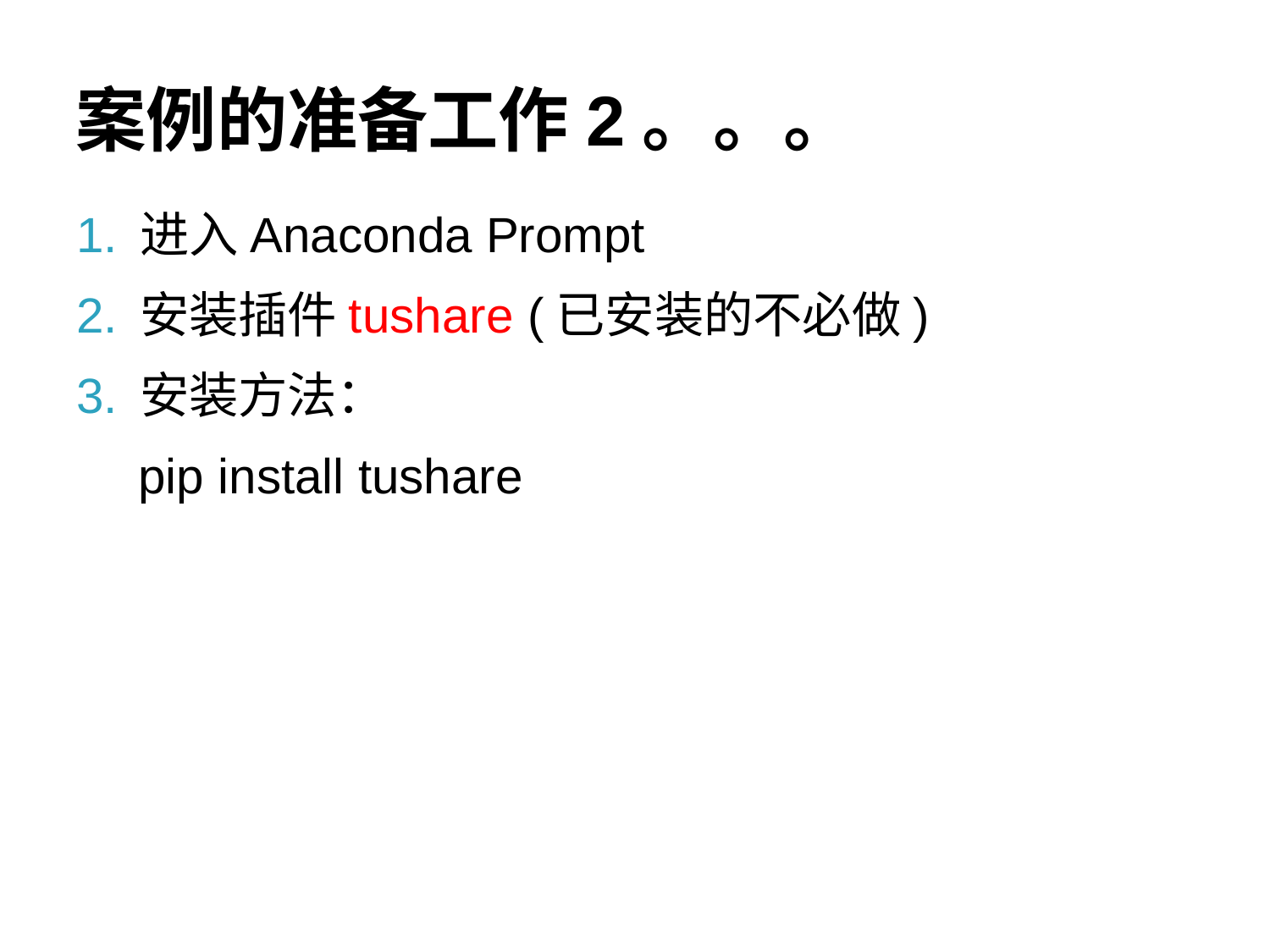

# 案例的准备工作2。。。
进入Anaconda Prompt
安装插件tushare (已安装的不必做)
安装方法：
pip install tushare